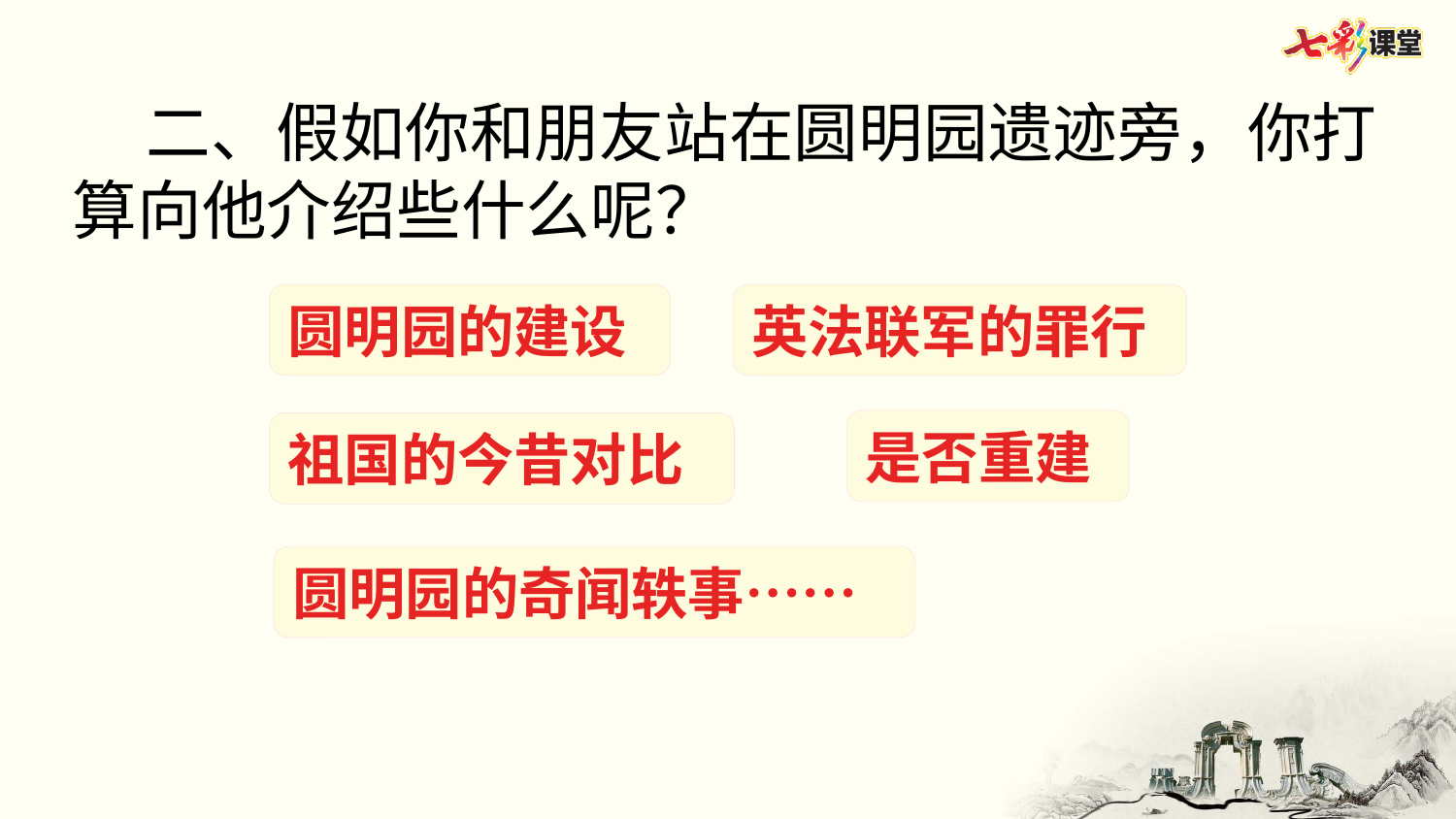

二、假如你和朋友站在圆明园遗迹旁，你打算向他介绍些什么呢？
圆明园的建设
英法联军的罪行
是否重建
祖国的今昔对比
圆明园的奇闻轶事……